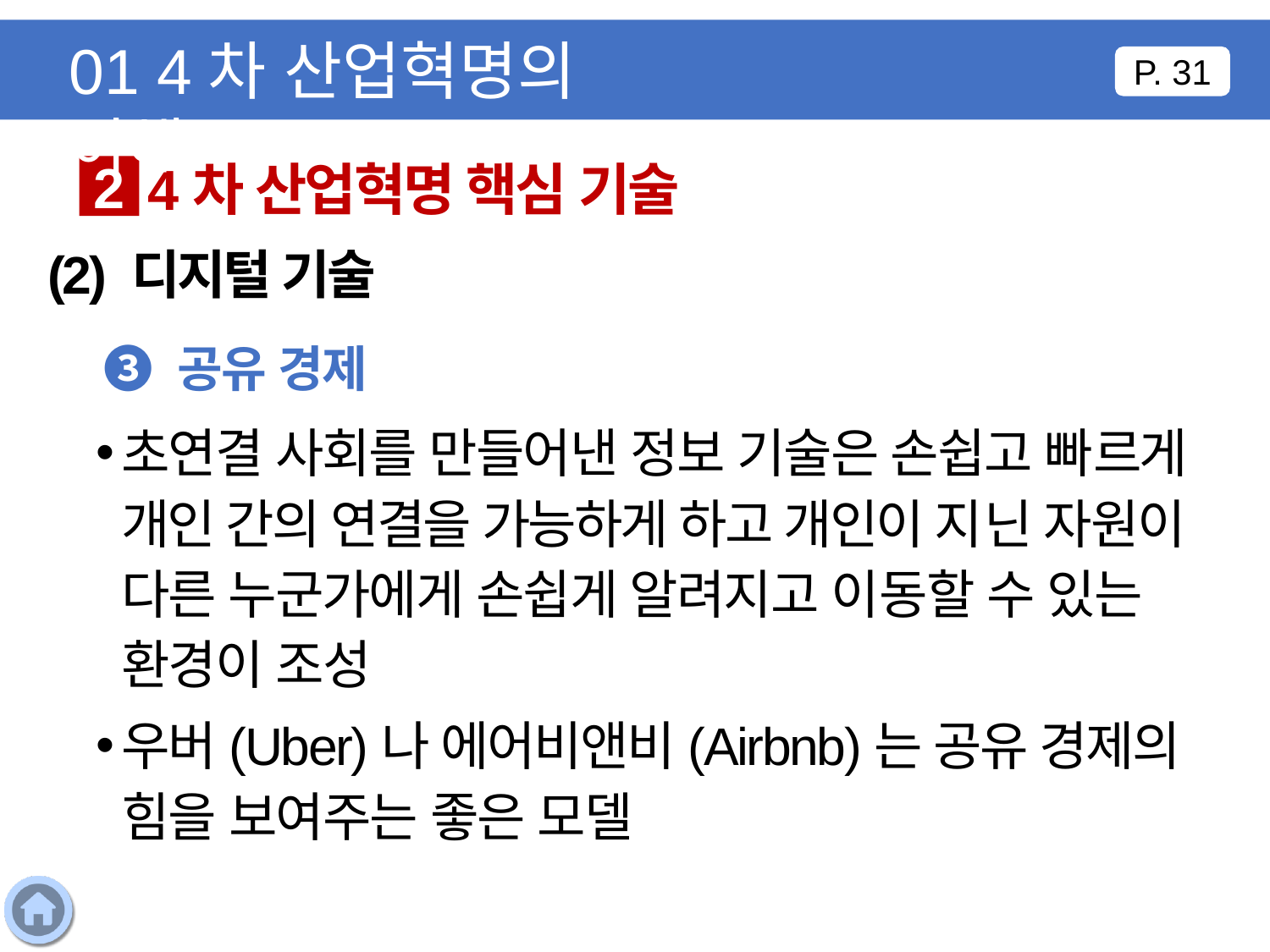

01 4차 산업혁명의 이해
P. 31
4차 산업혁명 핵심 기술
2
(2) 디지털 기술
❸ 공유 경제
초연결 사회를 만들어낸 정보 기술은 손쉽고 빠르게 개인 간의 연결을 가능하게 하고 개인이 지닌 자원이 다른 누군가에게 손쉽게 알려지고 이동할 수 있는 환경이 조성
우버(Uber)나 에어비앤비(Airbnb)는 공유 경제의 힘을 보여주는 좋은 모델